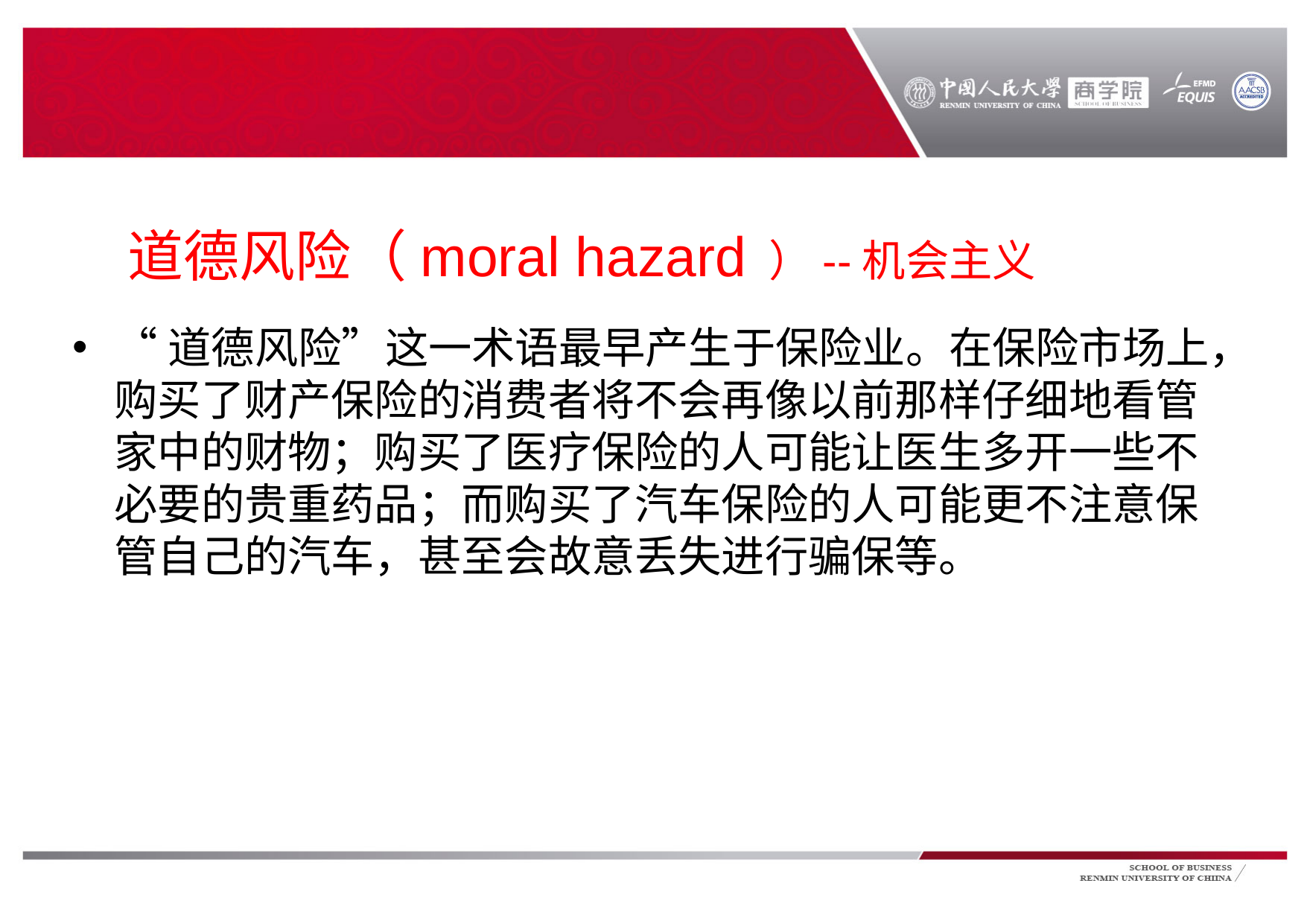

#
道德风险（moral hazard ）--机会主义
“道德风险”这一术语最早产生于保险业。在保险市场上，购买了财产保险的消费者将不会再像以前那样仔细地看管家中的财物；购买了医疗保险的人可能让医生多开一些不必要的贵重药品；而购买了汽车保险的人可能更不注意保管自己的汽车，甚至会故意丢失进行骗保等。